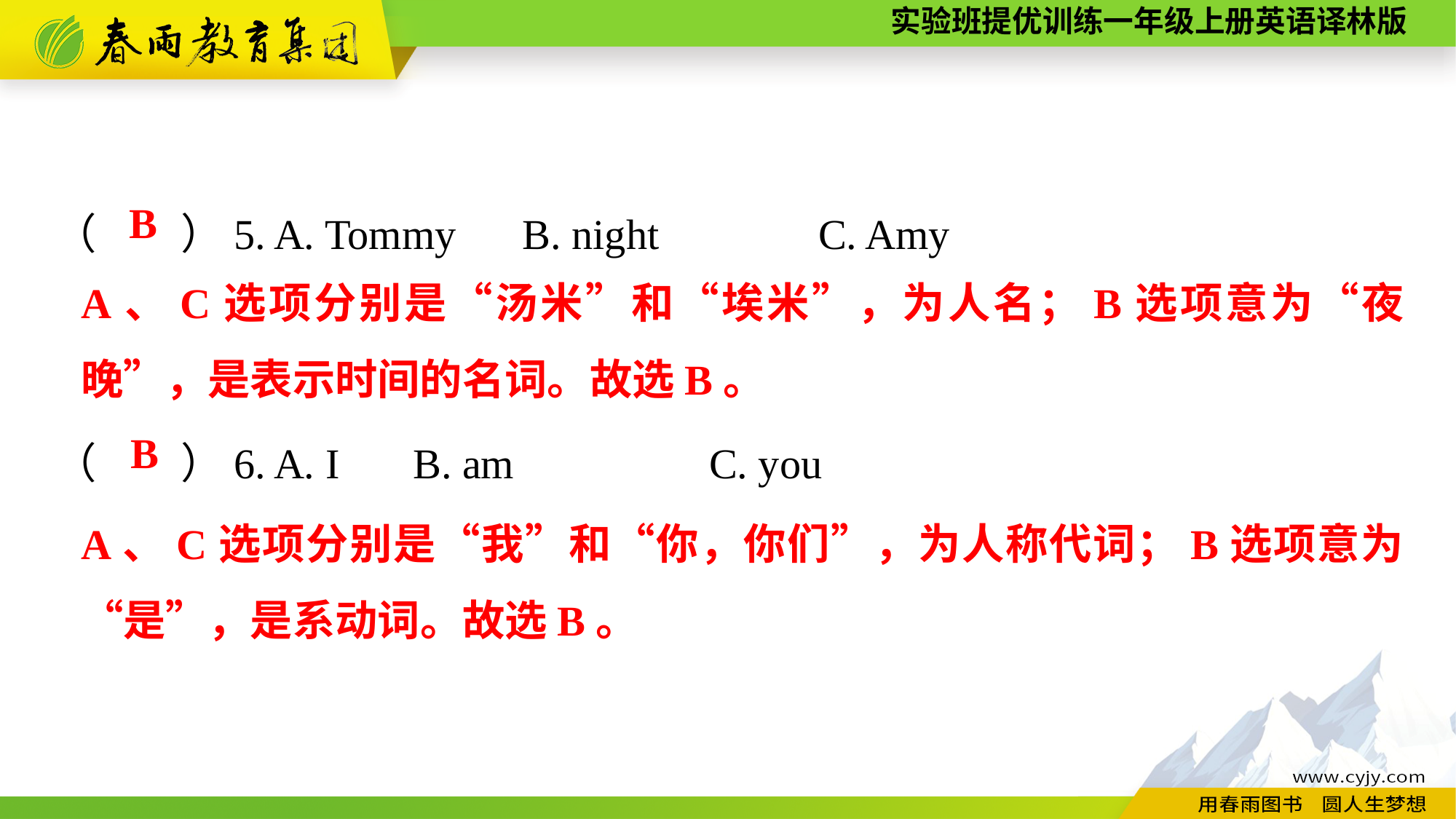

（　　）5. A. Tommy	   B. night		C. Amy

（　　）6. A. I	   B. am		C. you
B
A、C选项分别是“汤米”和“埃米”，为人名；B选项意为“夜晚”，是表示时间的名词。故选B。
B
A、C选项分别是“我”和“你，你们”，为人称代词；B选项意为“是”，是系动词。故选B。